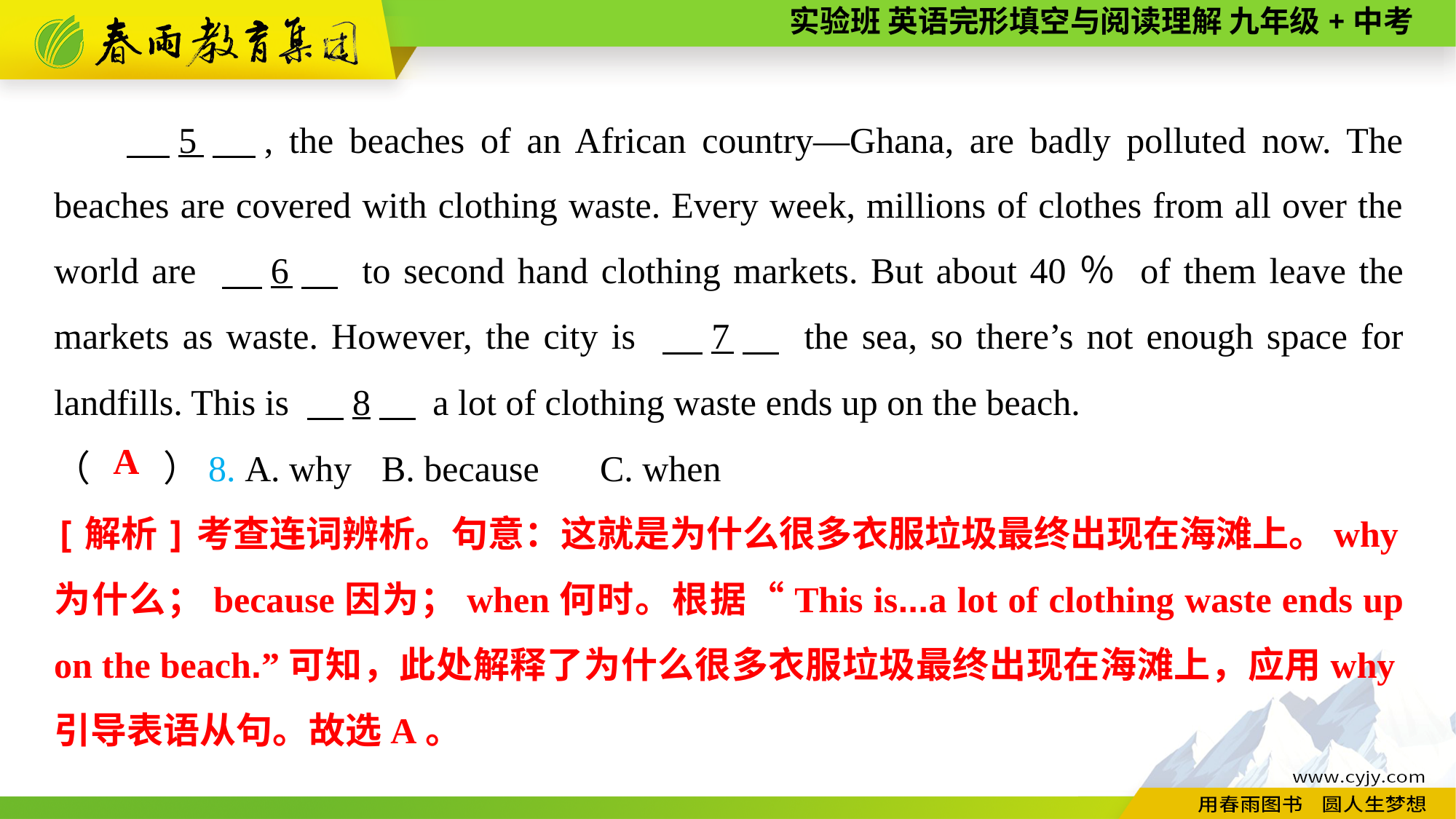

5　, the beaches of an African country—Ghana, are badly polluted now. The beaches are covered with clothing waste. Every week, millions of clothes from all over the world are 　6　 to second hand clothing markets. But about 40％ of them leave the markets as waste. However, the city is 　7　 the sea, so there’s not enough space for landfills. This is 　8　 a lot of clothing waste ends up on the beach.
（　　）8. A. why	B. because	C. when
A
[解析]考查连词辨析。句意：这就是为什么很多衣服垃圾最终出现在海滩上。why为什么；because因为；when何时。根据“This is...a lot of clothing waste ends up on the beach.”可知，此处解释了为什么很多衣服垃圾最终出现在海滩上，应用why引导表语从句。故选A。